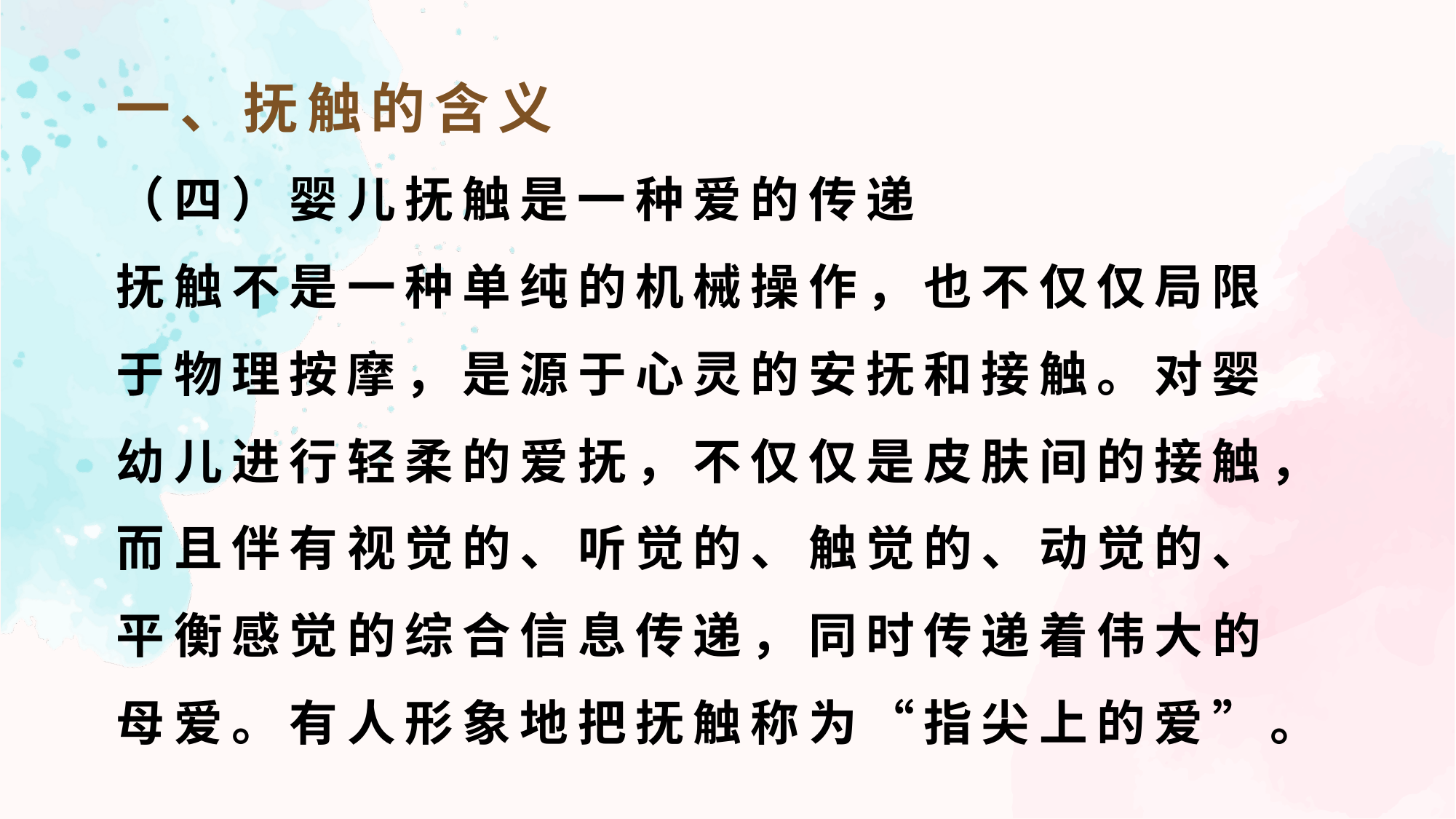

一、抚触的含义
（四）婴儿抚触是一种爱的传递
抚触不是一种单纯的机械操作，也不仅仅局限于物理按摩，是源于心灵的安抚和接触。对婴幼儿进行轻柔的爱抚，不仅仅是皮肤间的接触，而且伴有视觉的、听觉的、触觉的、动觉的、平衡感觉的综合信息传递，同时传递着伟大的母爱。有人形象地把抚触称为“指尖上的爱”。